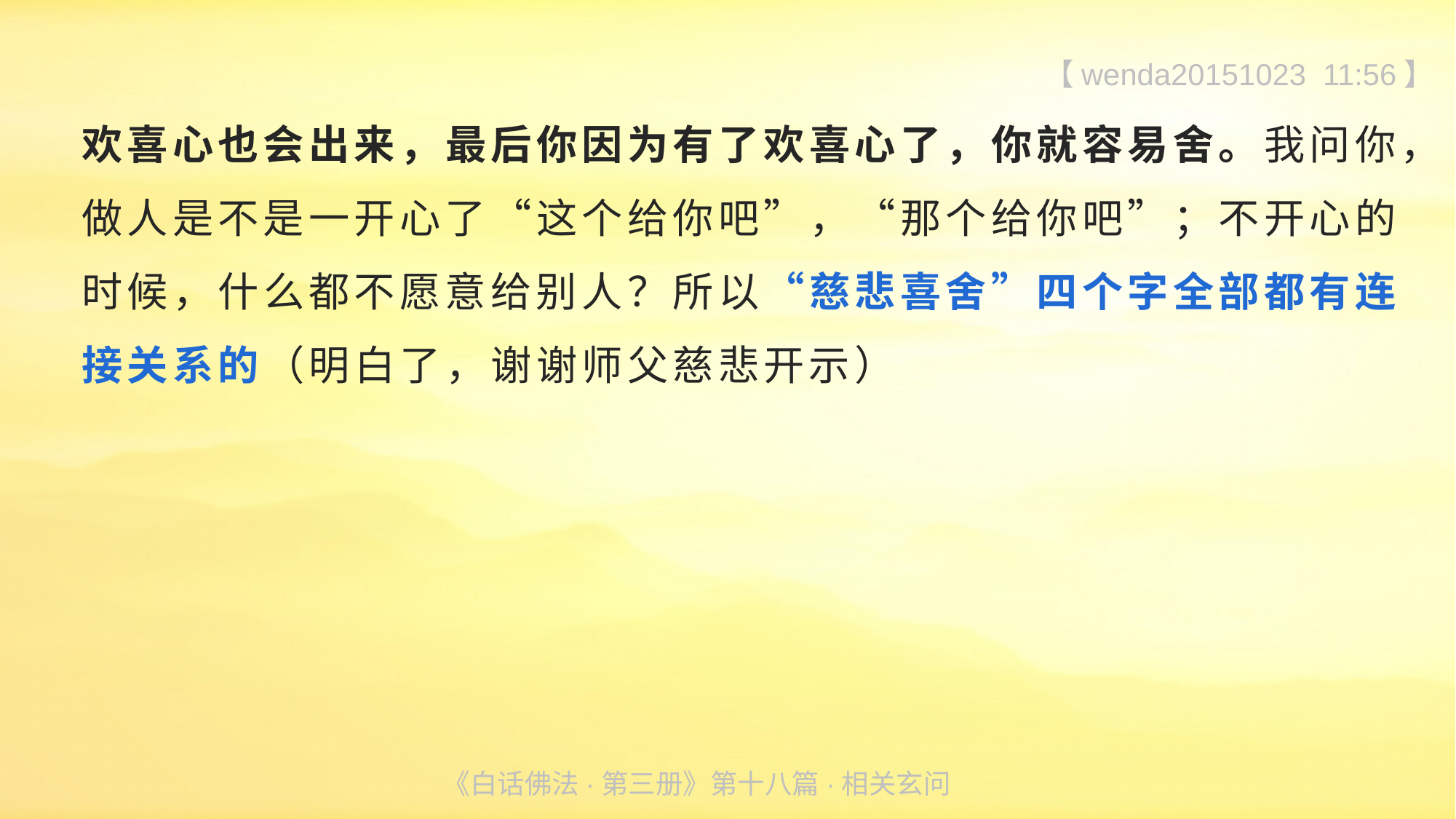

【wenda20151023  11:56】
欢喜心也会出来，最后你因为有了欢喜心了，你就容易舍。我问你，做人是不是一开心了“这个给你吧”，“那个给你吧”；不开心的时候，什么都不愿意给别人？所以“慈悲喜舍”四个字全部都有连接关系的（明白了，谢谢师父慈悲开示）
《白话佛法·第三册》第十八篇·相关玄问